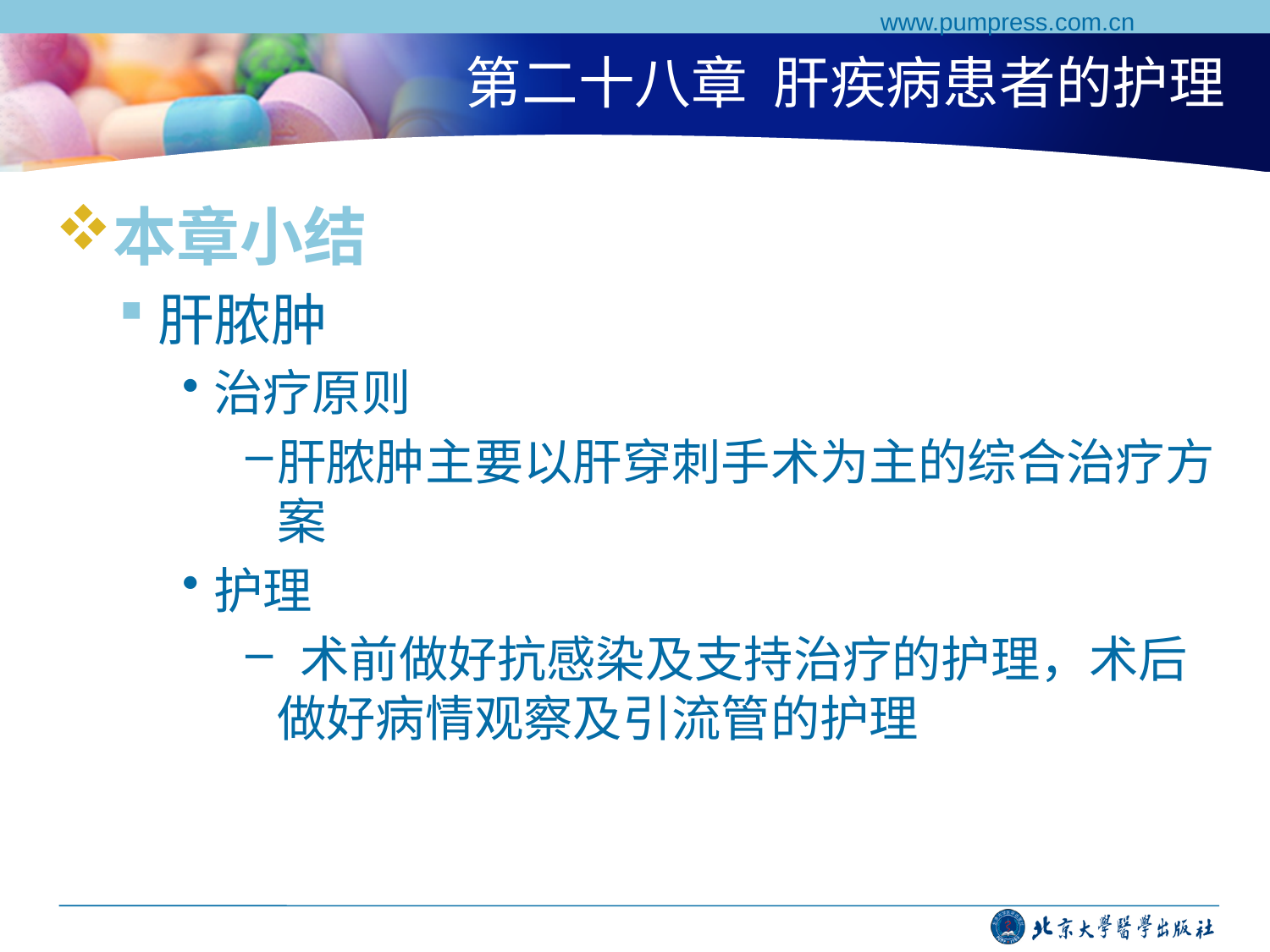

www.pumpress.com.cn
# 第二十八章  肝疾病患者的护理
本章小结
肝脓肿
治疗原则
肝脓肿主要以肝穿刺手术为主的综合治疗方案
护理
 术前做好抗感染及支持治疗的护理，术后做好病情观察及引流管的护理